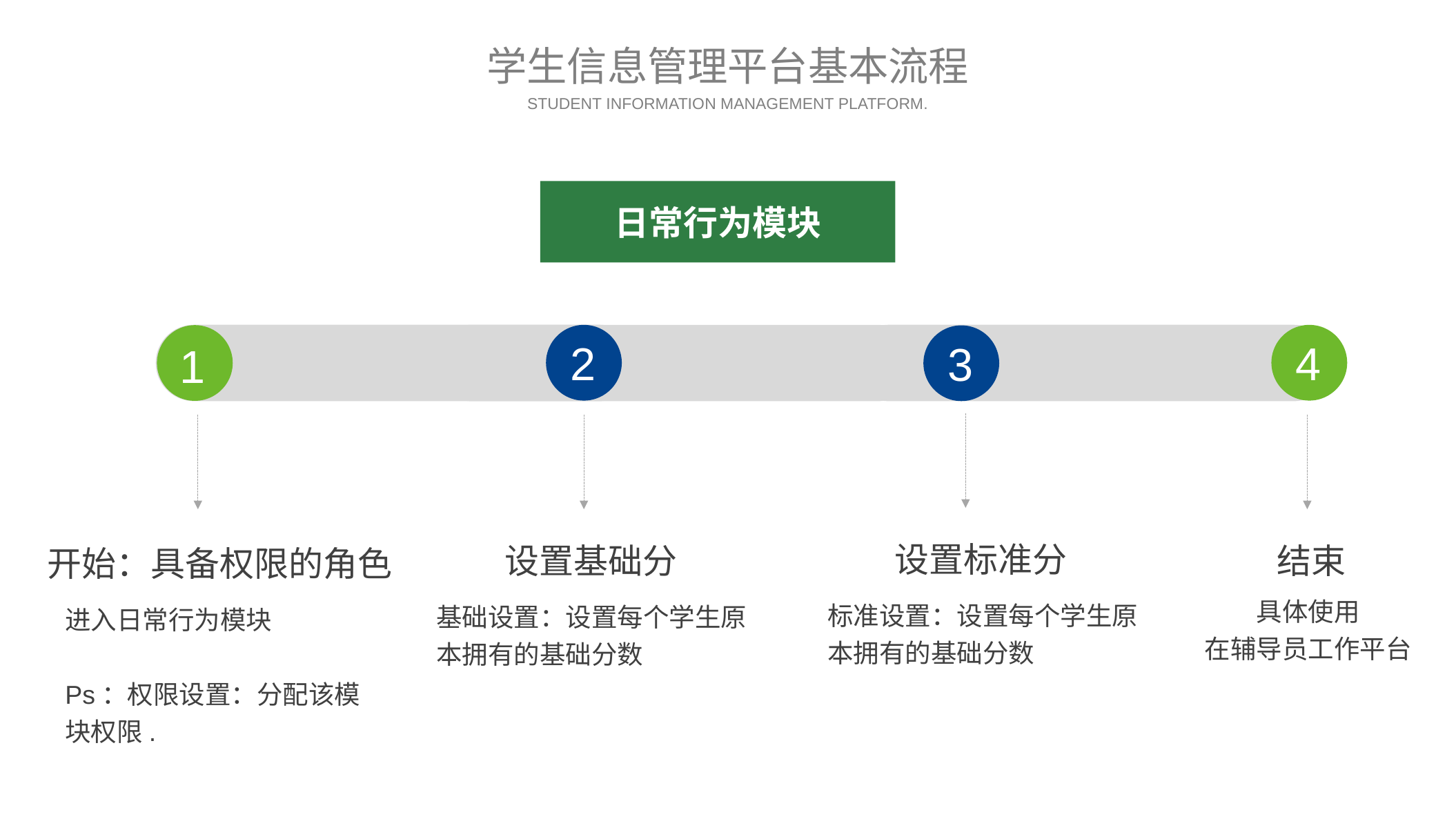

学生信息管理平台基本流程
STUDENT INFORMATION MANAGEMENT PLATFORM.
日常行为模块

2

4
3
1
设置标准分
设置基础分
结束
开始：具备权限的角色
具体使用
在辅导员工作平台
标准设置：设置每个学生原本拥有的基础分数
基础设置：设置每个学生原本拥有的基础分数
进入日常行为模块

Ps：权限设置：分配该模块权限.